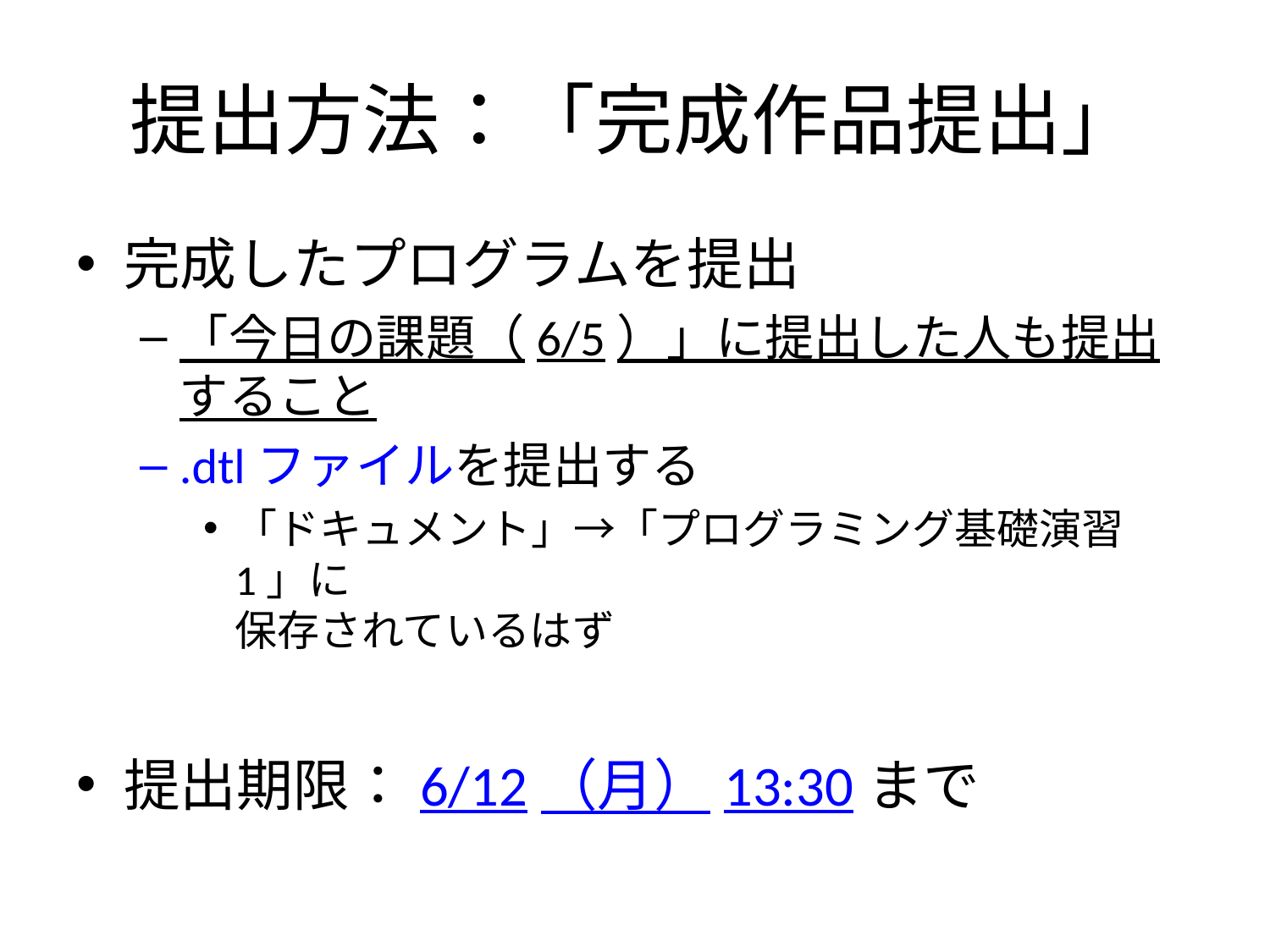

# 提出方法：「完成作品提出」
完成したプログラムを提出
「今日の課題（6/5）」に提出した人も提出すること
.dtlファイルを提出する
「ドキュメント」→「プログラミング基礎演習1」に
保存されているはず

提出期限：6/12（月）13:30まで